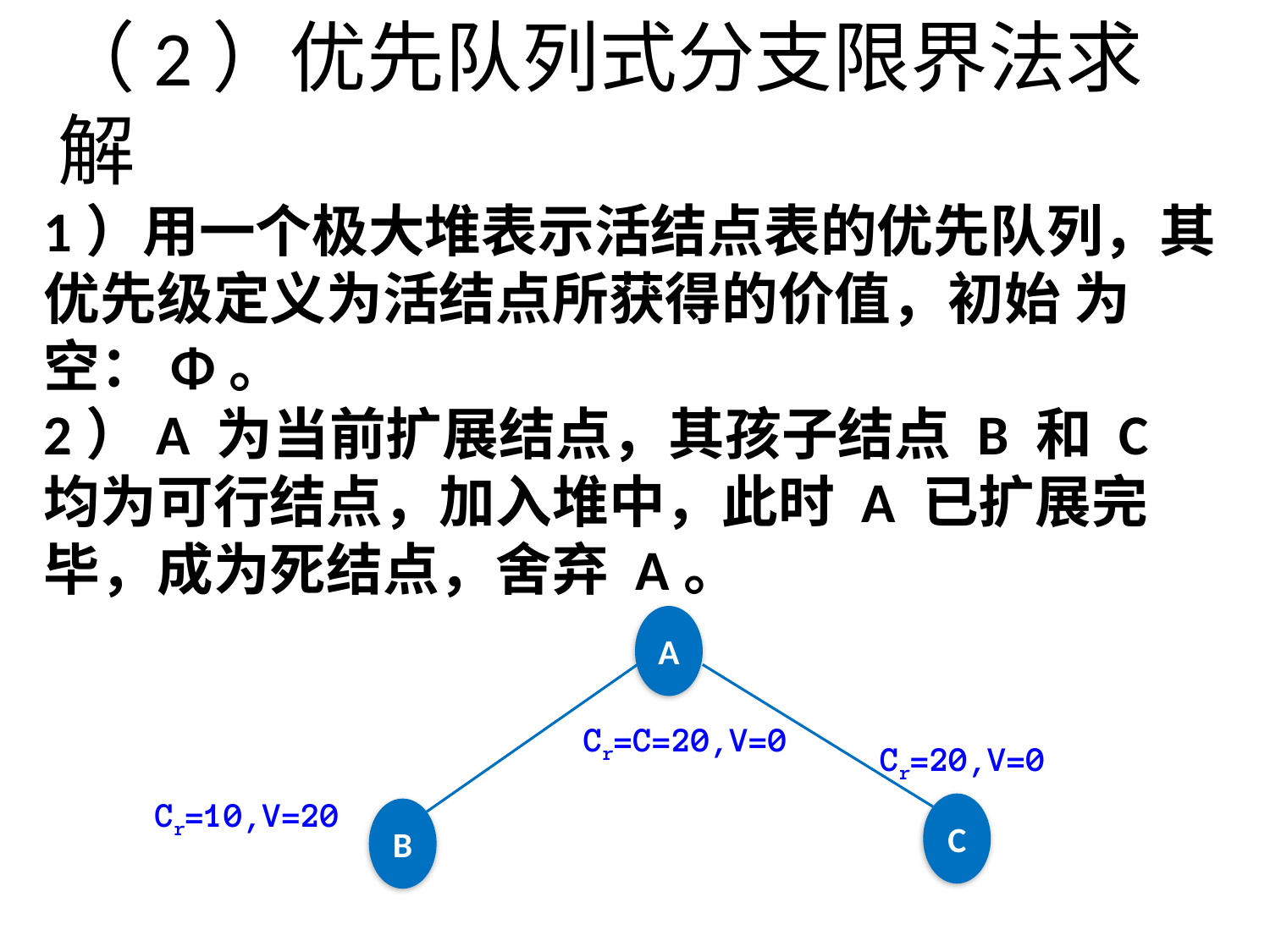

# （2）优先队列式分支限界法求解
1）用一个极大堆表示活结点表的优先队列，其优先级定义为活结点所获得的价值，初始 为空：Φ。
2）A 为当前扩展结点，其孩子结点 B 和 C 均为可行结点，加入堆中，此时 A 已扩展完 毕，成为死结点，舍弃 A。
A
Cr=C=20,V=0
Cr=20,V=0
Cr=10,V=20
C
B